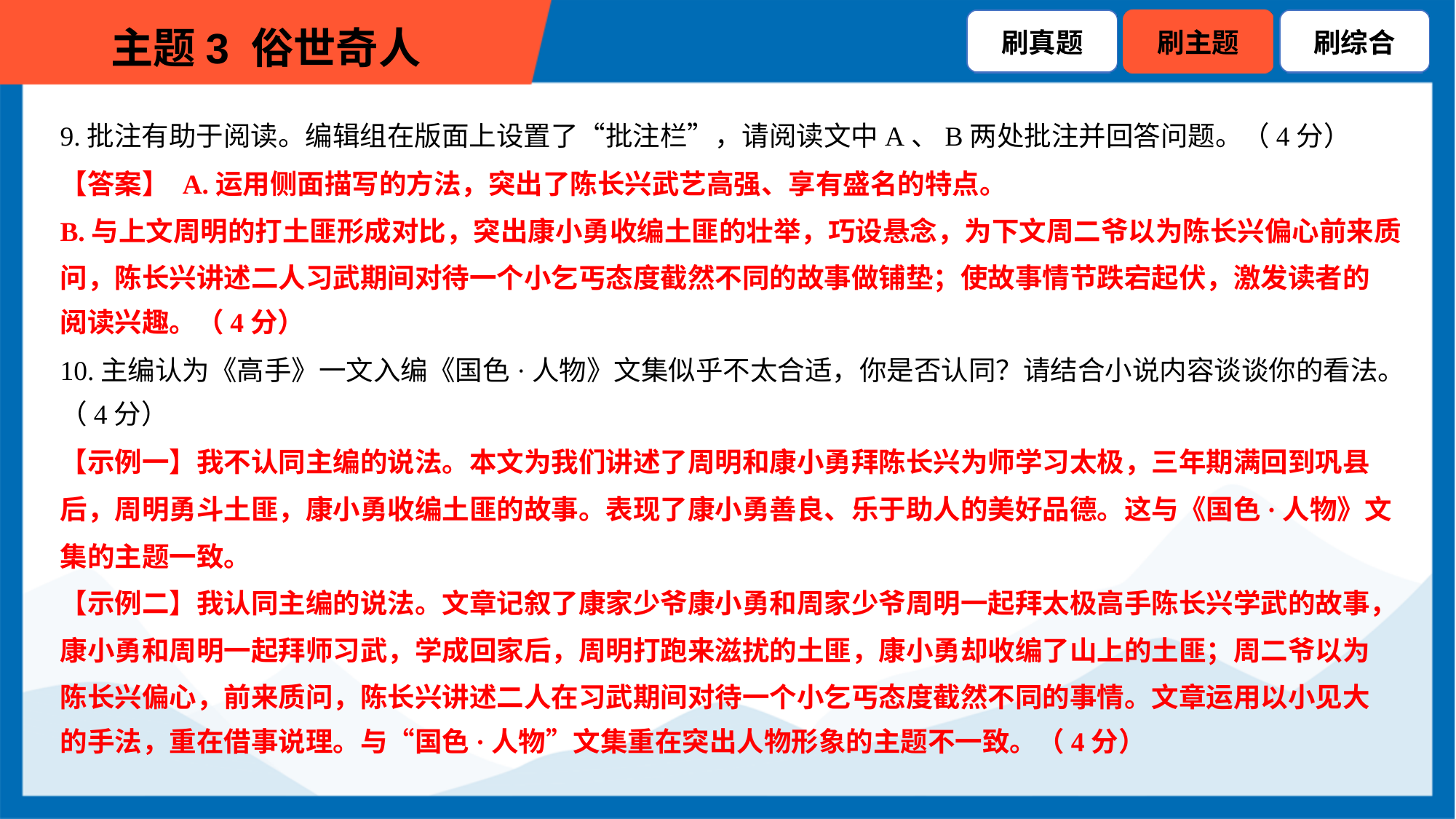

9.批注有助于阅读。编辑组在版面上设置了“批注栏”，请阅读文中A、B两处批注并回答问题。（4分）
【答案】 A.运用侧面描写的方法，突出了陈长兴武艺高强、享有盛名的特点。
B.与上文周明的打土匪形成对比，突出康小勇收编土匪的壮举，巧设悬念，为下文周二爷以为陈长兴偏心前来质
问，陈长兴讲述二人习武期间对待一个小乞丐态度截然不同的故事做铺垫；使故事情节跌宕起伏，激发读者的
阅读兴趣。（4分）
10.主编认为《高手》一文入编《国色·人物》文集似乎不太合适，你是否认同？请结合小说内容谈谈你的看法。
（4分）
【示例一】我不认同主编的说法。本文为我们讲述了周明和康小勇拜陈长兴为师学习太极，三年期满回到巩县
后，周明勇斗土匪，康小勇收编土匪的故事。表现了康小勇善良、乐于助人的美好品德。这与《国色·人物》文
集的主题一致。
【示例二】我认同主编的说法。文章记叙了康家少爷康小勇和周家少爷周明一起拜太极高手陈长兴学武的故事，
康小勇和周明一起拜师习武，学成回家后，周明打跑来滋扰的土匪，康小勇却收编了山上的土匪；周二爷以为
陈长兴偏心，前来质问，陈长兴讲述二人在习武期间对待一个小乞丐态度截然不同的事情。文章运用以小见大
的手法，重在借事说理。与“国色·人物”文集重在突出人物形象的主题不一致。（4分）